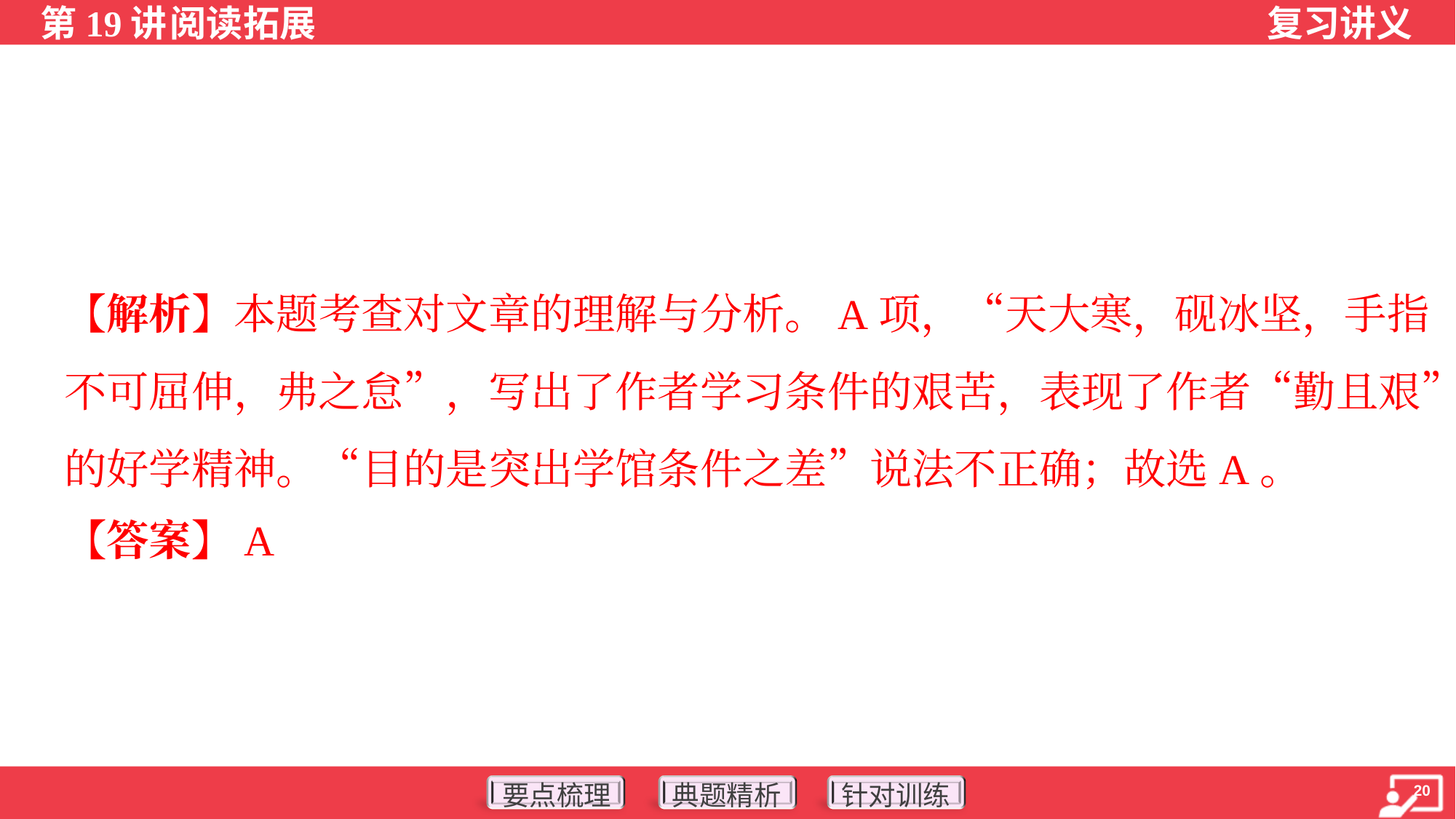

【解析】本题考查对文章的理解与分析。A项，“天大寒，砚冰坚，手指
不可屈伸，弗之怠”，写出了作者学习条件的艰苦，表现了作者“勤且艰”
的好学精神。“目的是突出学馆条件之差”说法不正确；故选A。
【答案】A